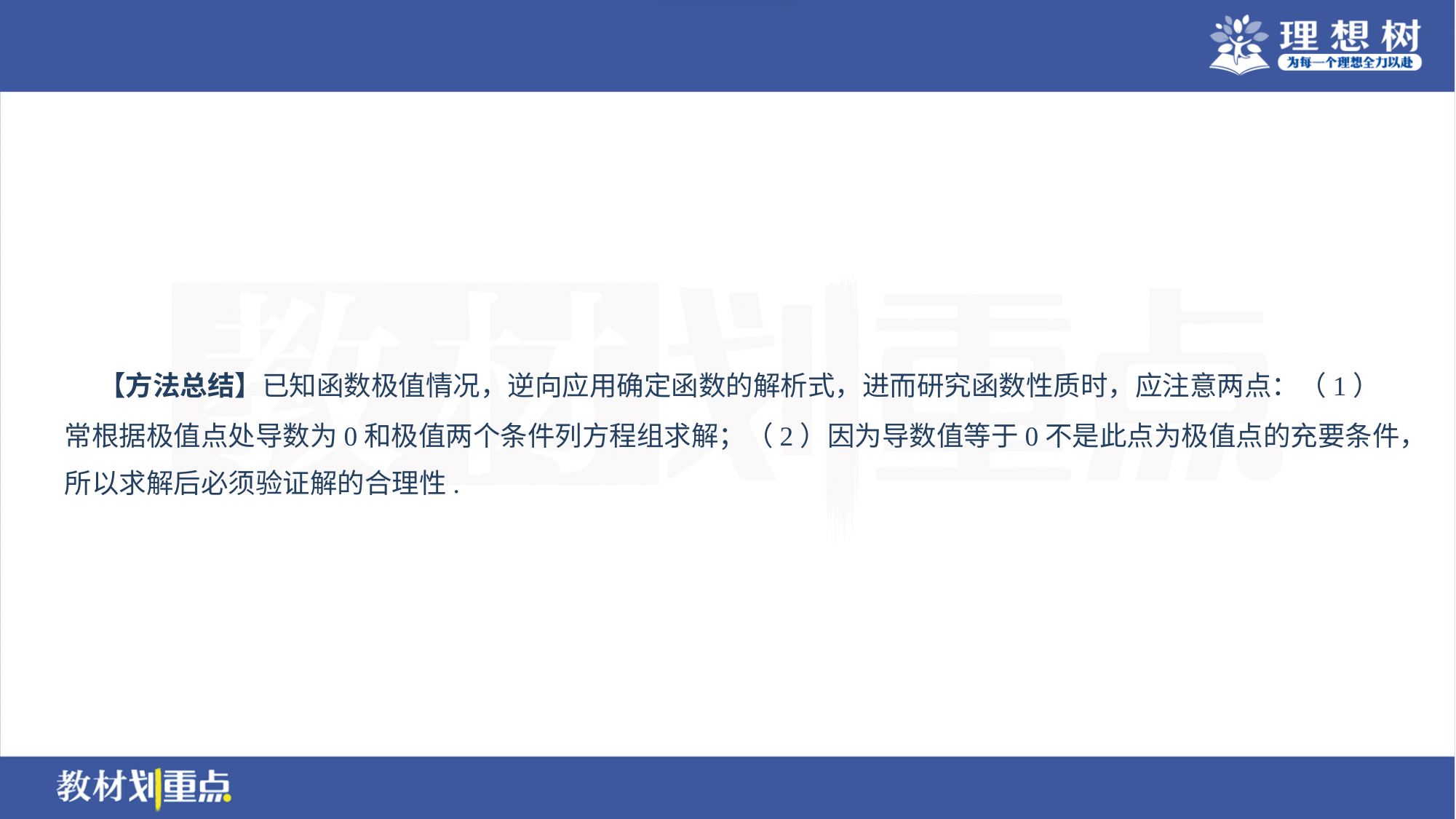

【方法总结】已知函数极值情况，逆向应用确定函数的解析式，进而研究函数性质时，应注意两点：（1）
常根据极值点处导数为0和极值两个条件列方程组求解；（2）因为导数值等于0不是此点为极值点的充要条件，
所以求解后必须验证解的合理性.